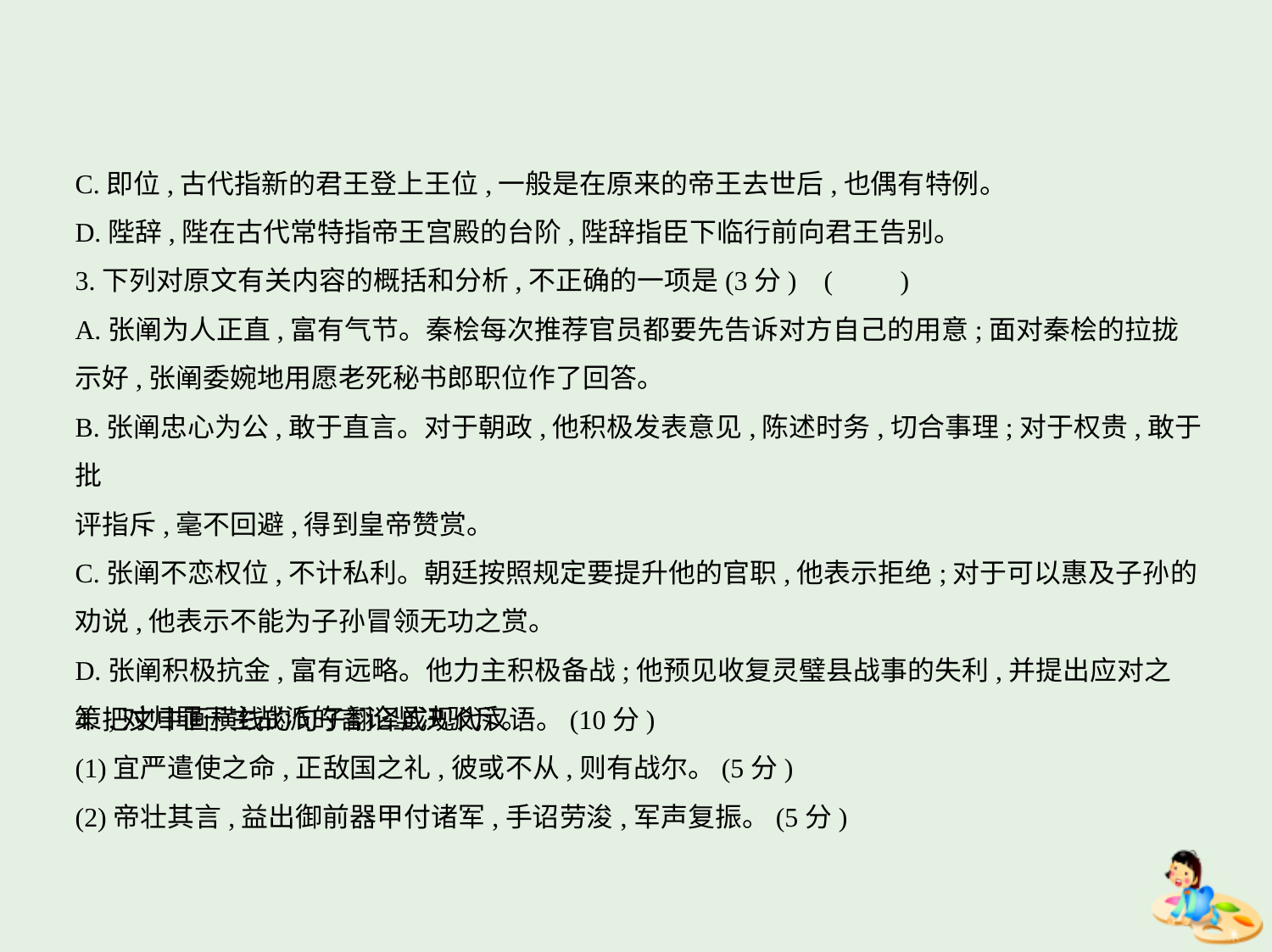

C.即位,古代指新的君王登上王位,一般是在原来的帝王去世后,也偶有特例。
D.陛辞,陛在古代常特指帝王宫殿的台阶,陛辞指臣下临行前向君王告别。
3.下列对原文有关内容的概括和分析,不正确的一项是(3分) (　　)
A.张阐为人正直,富有气节。秦桧每次推荐官员都要先告诉对方自己的用意;面对秦桧的拉拢
示好,张阐委婉地用愿老死秘书郎职位作了回答。
B.张阐忠心为公,敢于直言。对于朝政,他积极发表意见,陈述时务,切合事理;对于权贵,敢于批
评指斥,毫不回避,得到皇帝赞赏。
C.张阐不恋权位,不计私利。朝廷按照规定要提升他的官职,他表示拒绝;对于可以惠及子孙的
劝说,他表示不能为子孙冒领无功之赏。
D.张阐积极抗金,富有远略。他力主积极备战;他预见收复灵璧县战事的失利,并提出应对之
策,对归罪于主战派的言论坚决驳斥。
4.把文中画横线的句子翻译成现代汉语。(10分)
(1)宜严遣使之命,正敌国之礼,彼或不从,则有战尔。(5分)
(2)帝壮其言,益出御前器甲付诸军,手诏劳浚,军声复振。(5分)